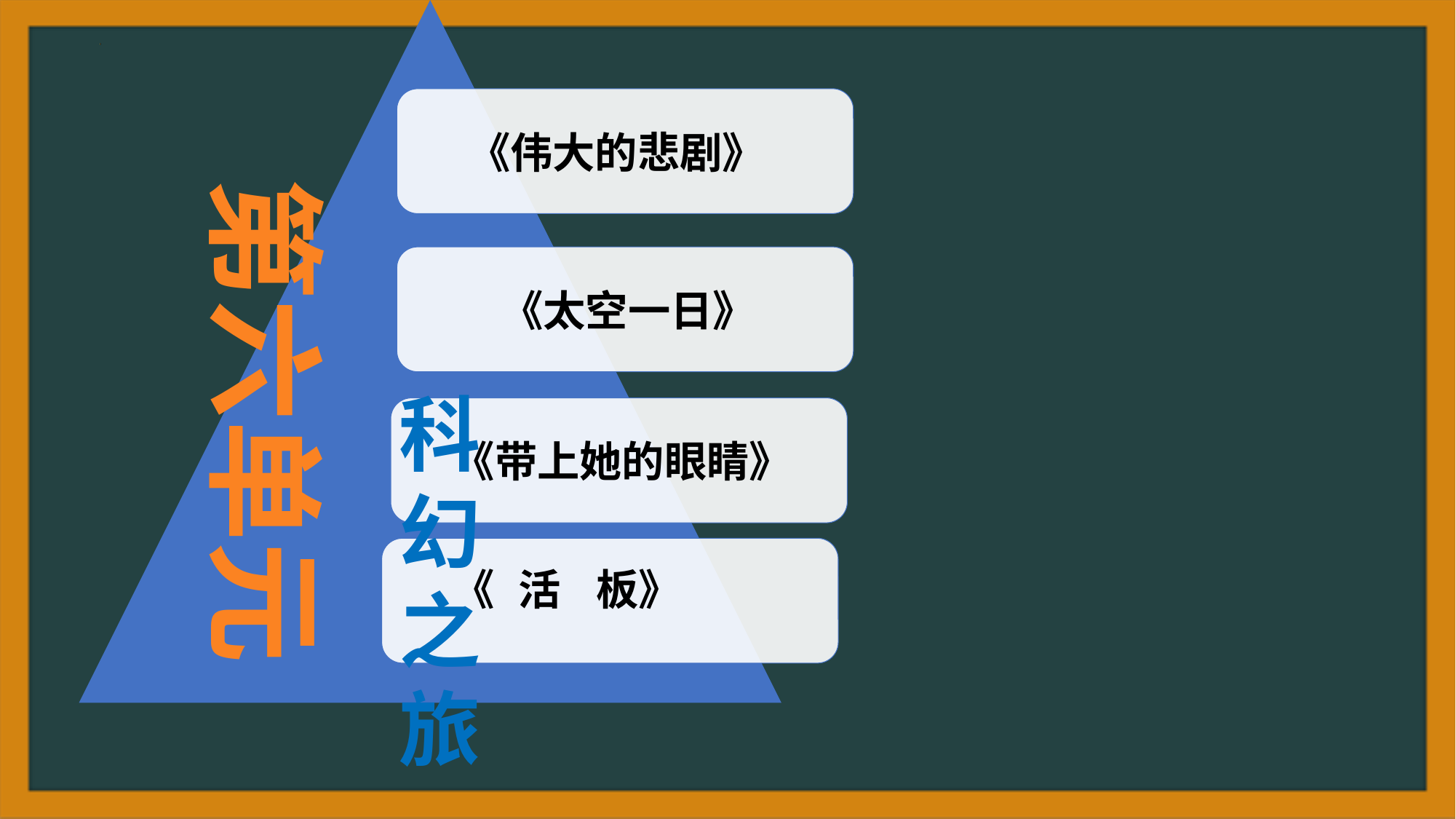

《伟大的悲剧》
《太空一日》
《带上她的眼睛》
   《  活   板》

第六单元
科幻之旅